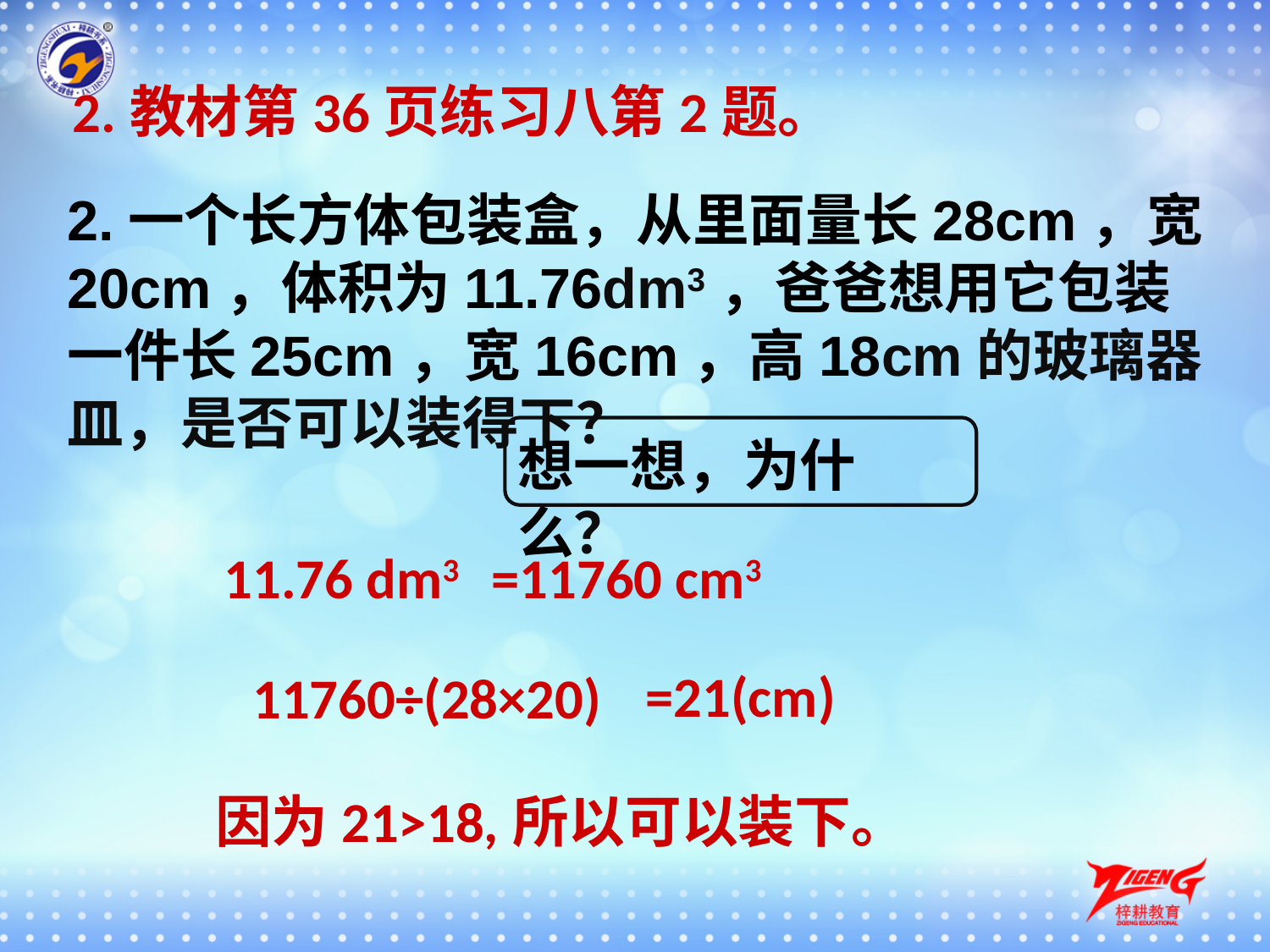

2.教材第36页练习八第2题。
2.一个长方体包装盒，从里面量长28cm，宽20cm，体积为11.76dm3，爸爸想用它包装一件长25cm，宽16cm，高18cm的玻璃器皿，是否可以装得下？

想一想，为什么？
11.76 dm3
=11760 cm3
=21(cm)
11760÷(28×20)
因为21>18,所以可以装下。